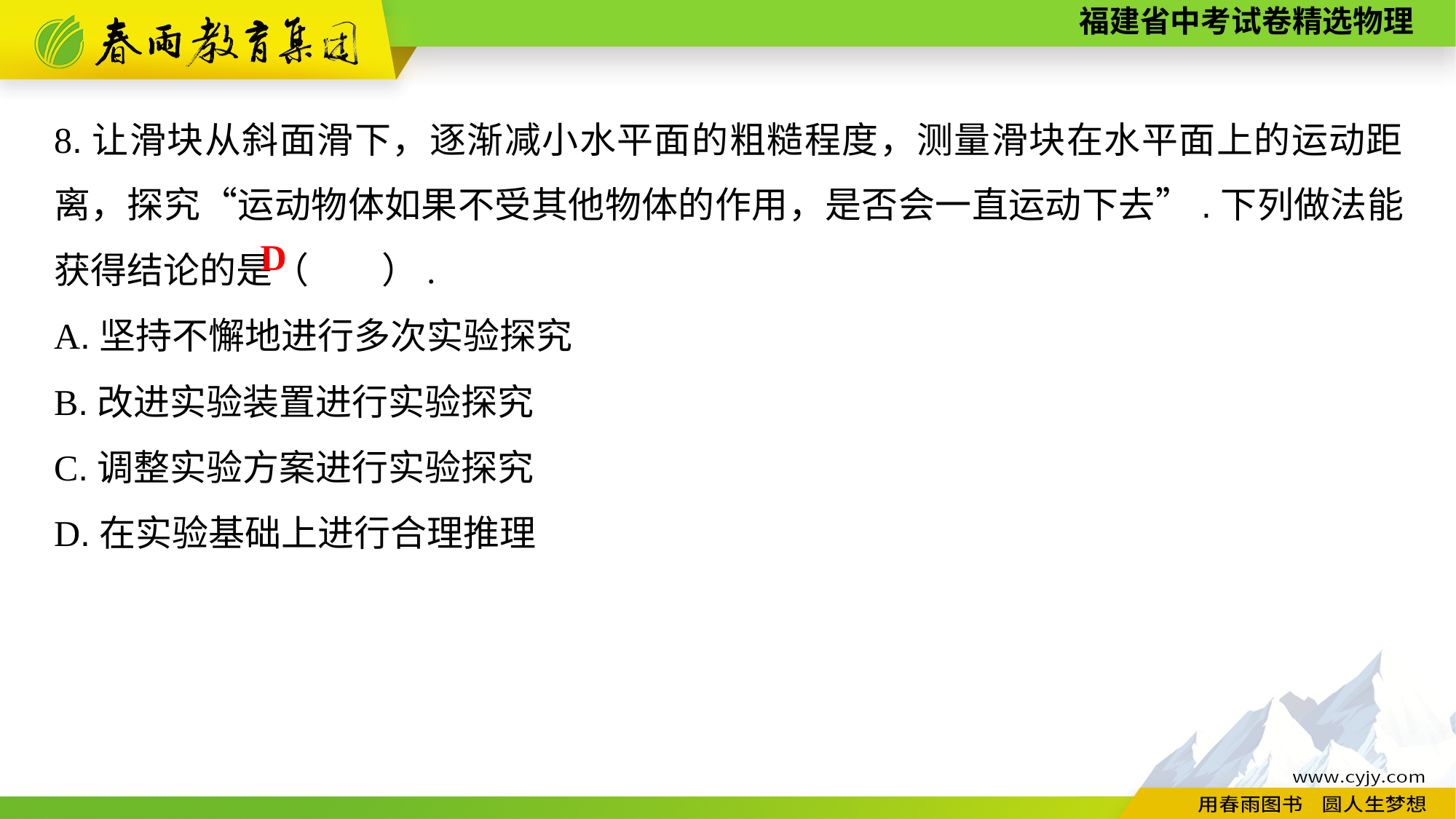

8.让滑块从斜面滑下，逐渐减小水平面的粗糙程度，测量滑块在水平面上的运动距离，探究“运动物体如果不受其他物体的作用，是否会一直运动下去”.下列做法能获得结论的是（　　）.
A.坚持不懈地进行多次实验探究
B.改进实验装置进行实验探究
C.调整实验方案进行实验探究
D.在实验基础上进行合理推理
D